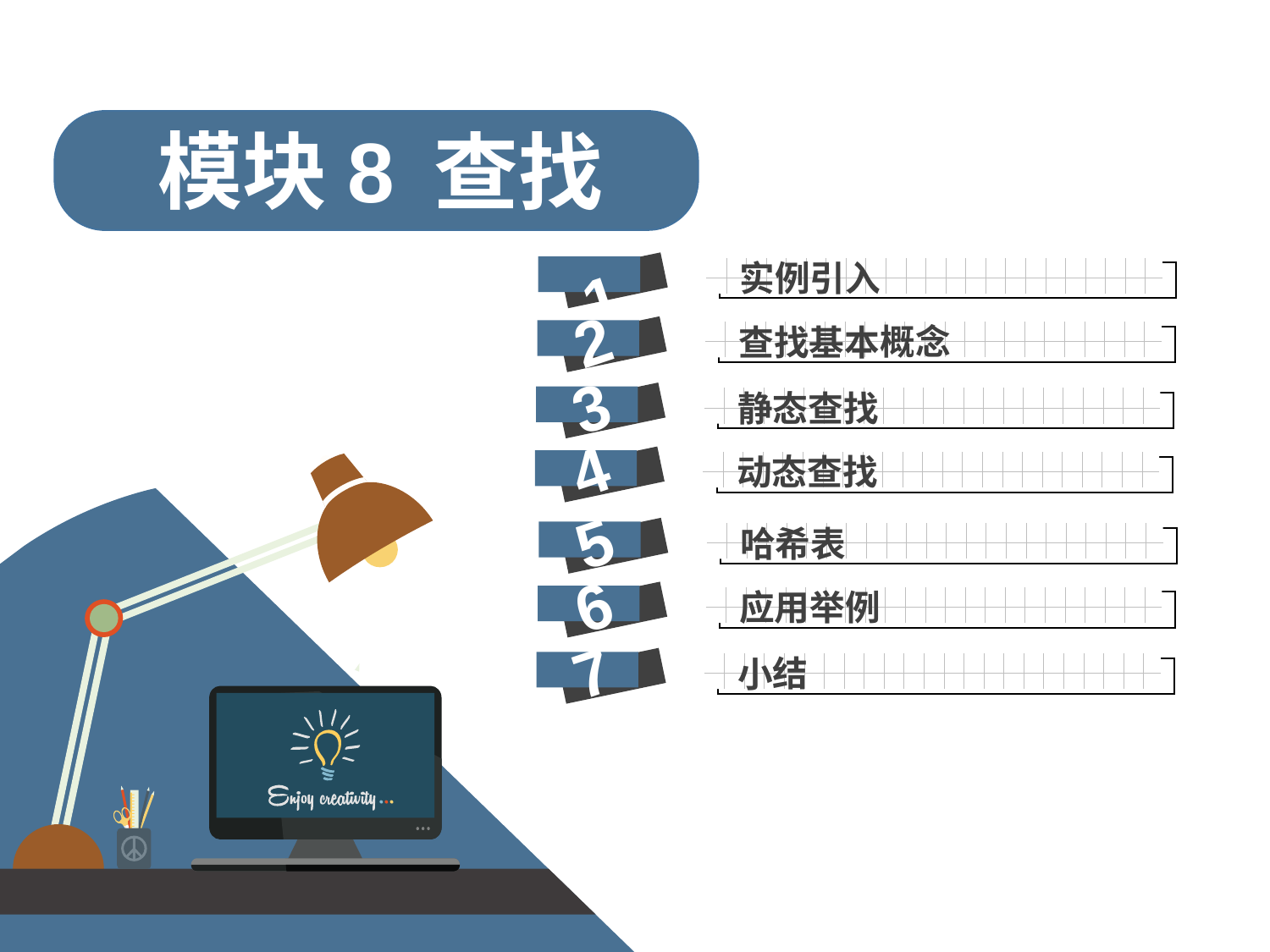

模块8
查找
实例引入
1

2
查找基本概念

3
静态查找

4
动态查找

5
哈希表

6
应用举例

7
小结

8